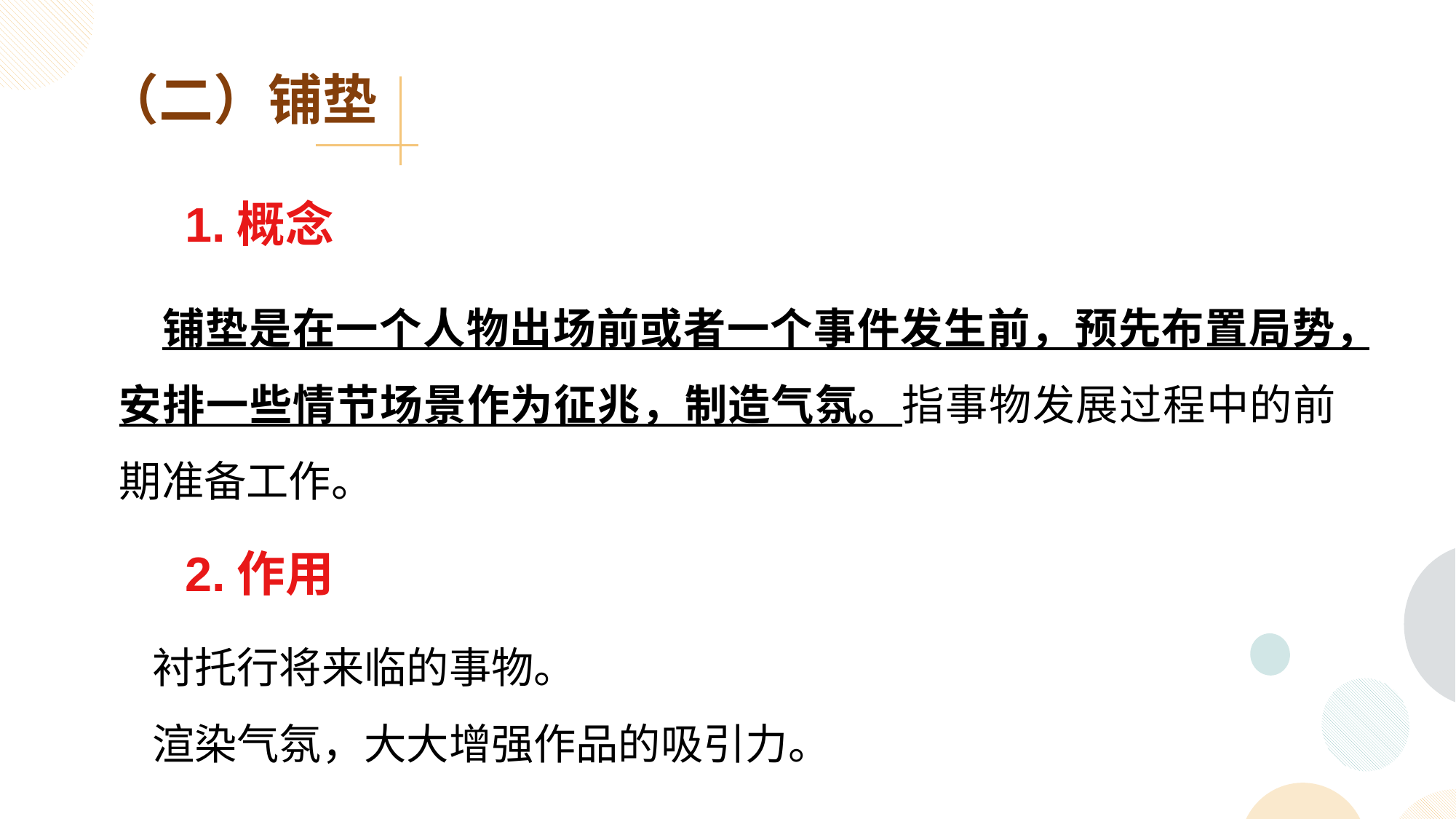

（二）铺垫
1.概念
   铺垫是在一个人物出场前或者一个事件发生前，预先布置局势，安排一些情节场景作为征兆，制造气氛。指事物发展过程中的前期准备工作。
2.作用

    衬托行将来临的事物。
    渲染气氛，大大增强作品的吸引力。